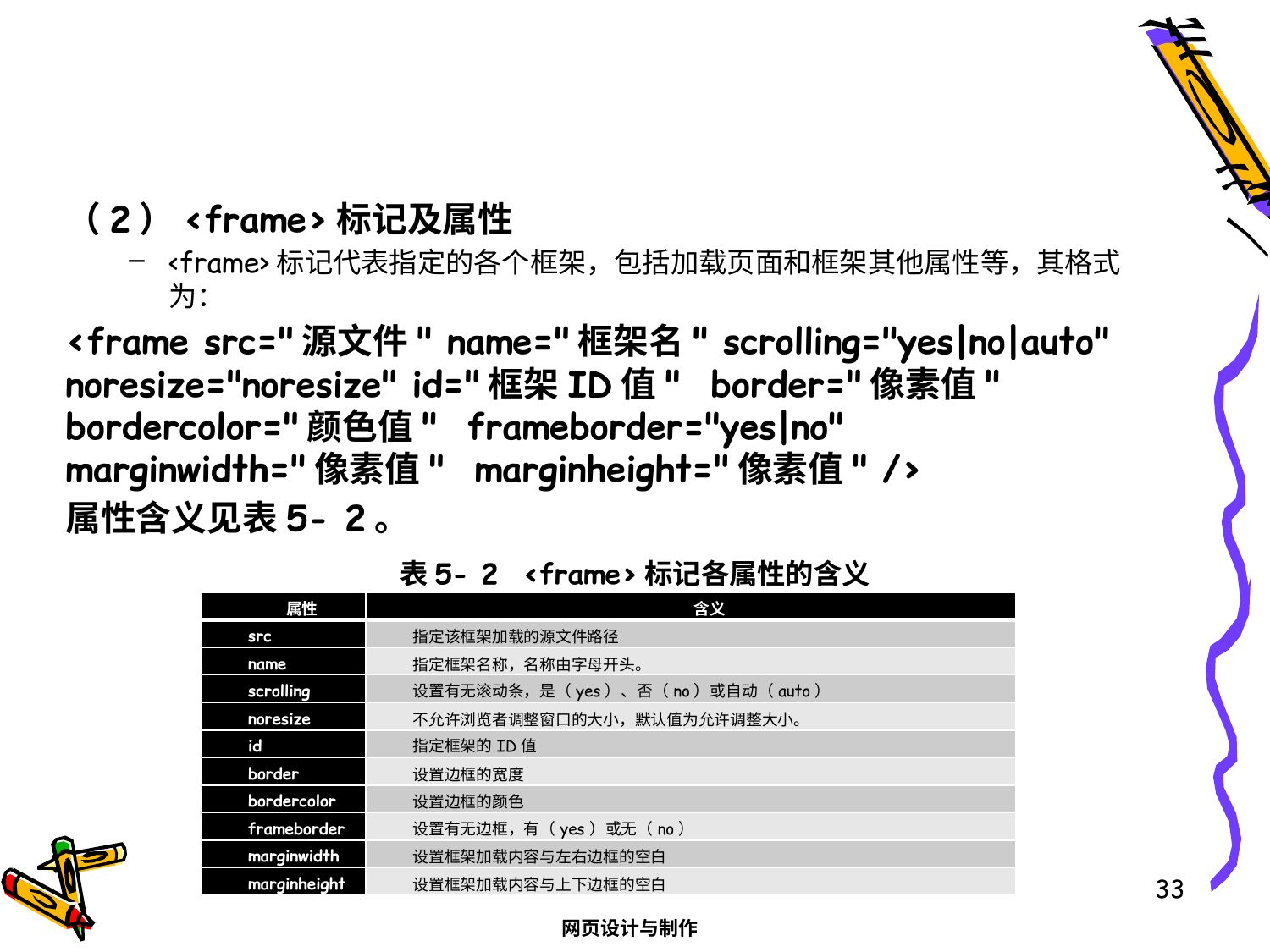

#
（2）<frame>标记及属性
<frame>标记代表指定的各个框架，包括加载页面和框架其他属性等，其格式为：
<frame src="源文件" name="框架名" scrolling="yes|no|auto" noresize="noresize" id="框架ID值"  border="像素值"  bordercolor="颜色值"  frameborder="yes|no"  marginwidth="像素值"  marginheight="像素值" />
属性含义见表5- 2。
表5- 2  <frame>标记各属性的含义
| 属性 | 含义 |
| --- | --- |
| src | 指定该框架加载的源文件路径 |
| name | 指定框架名称，名称由字母开头。 |
| scrolling | 设置有无滚动条，是（yes）、否（no）或自动（auto） |
| noresize | 不允许浏览者调整窗口的大小，默认值为允许调整大小。 |
| id | 指定框架的ID值 |
| border | 设置边框的宽度 |
| bordercolor | 设置边框的颜色 |
| frameborder | 设置有无边框，有（yes）或无（no） |
| marginwidth | 设置框架加载内容与左右边框的空白 |
| marginheight | 设置框架加载内容与上下边框的空白 |
33
网页设计与制作